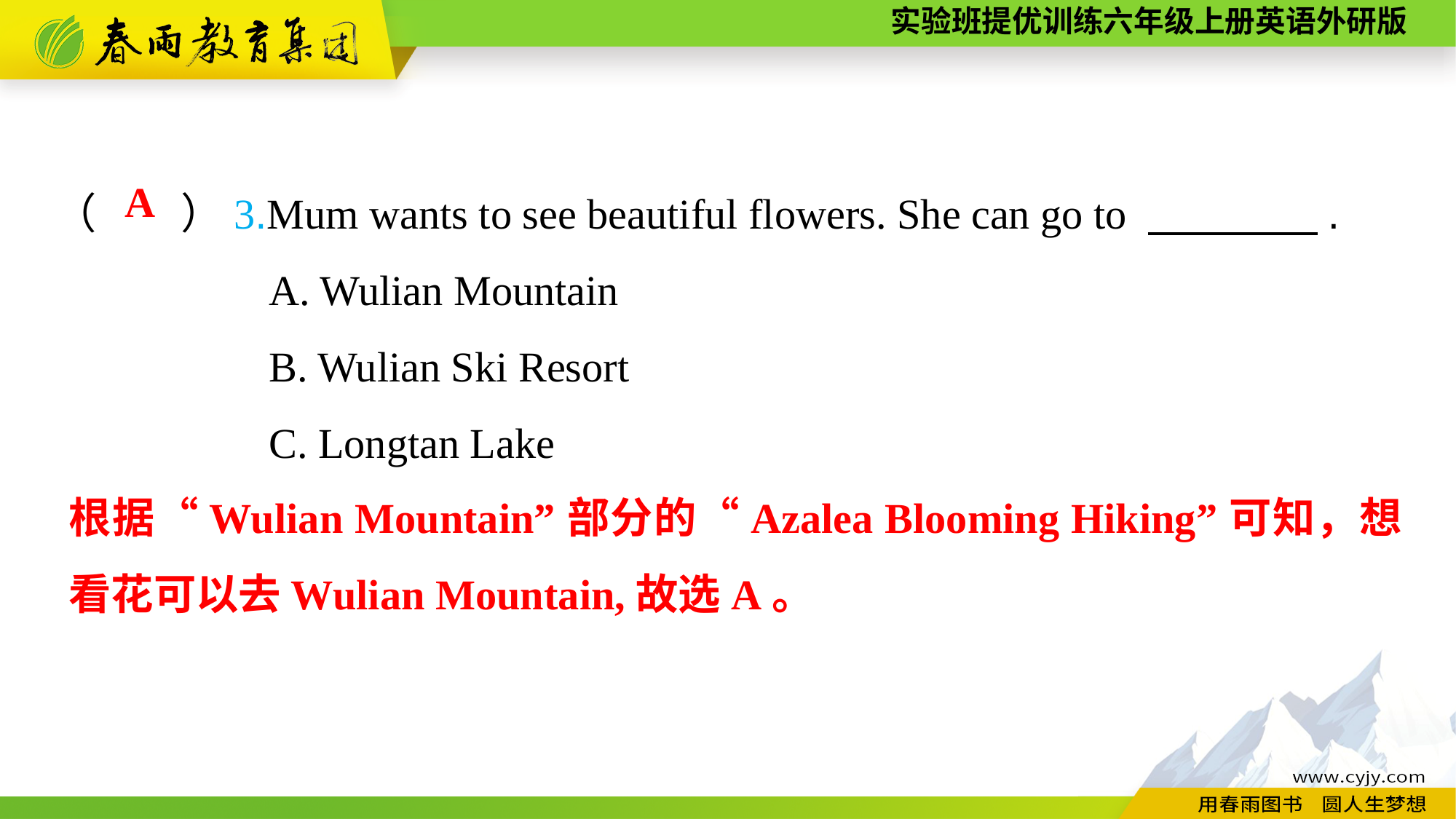

（　　）3.Mum wants to see beautiful flowers. She can go to 　　　　.
A. Wulian Mountain
B. Wulian Ski Resort
C. Longtan Lake
A
根据“Wulian Mountain”部分的“Azalea Blooming Hiking”可知，想看花可以去Wulian Mountain,故选A。